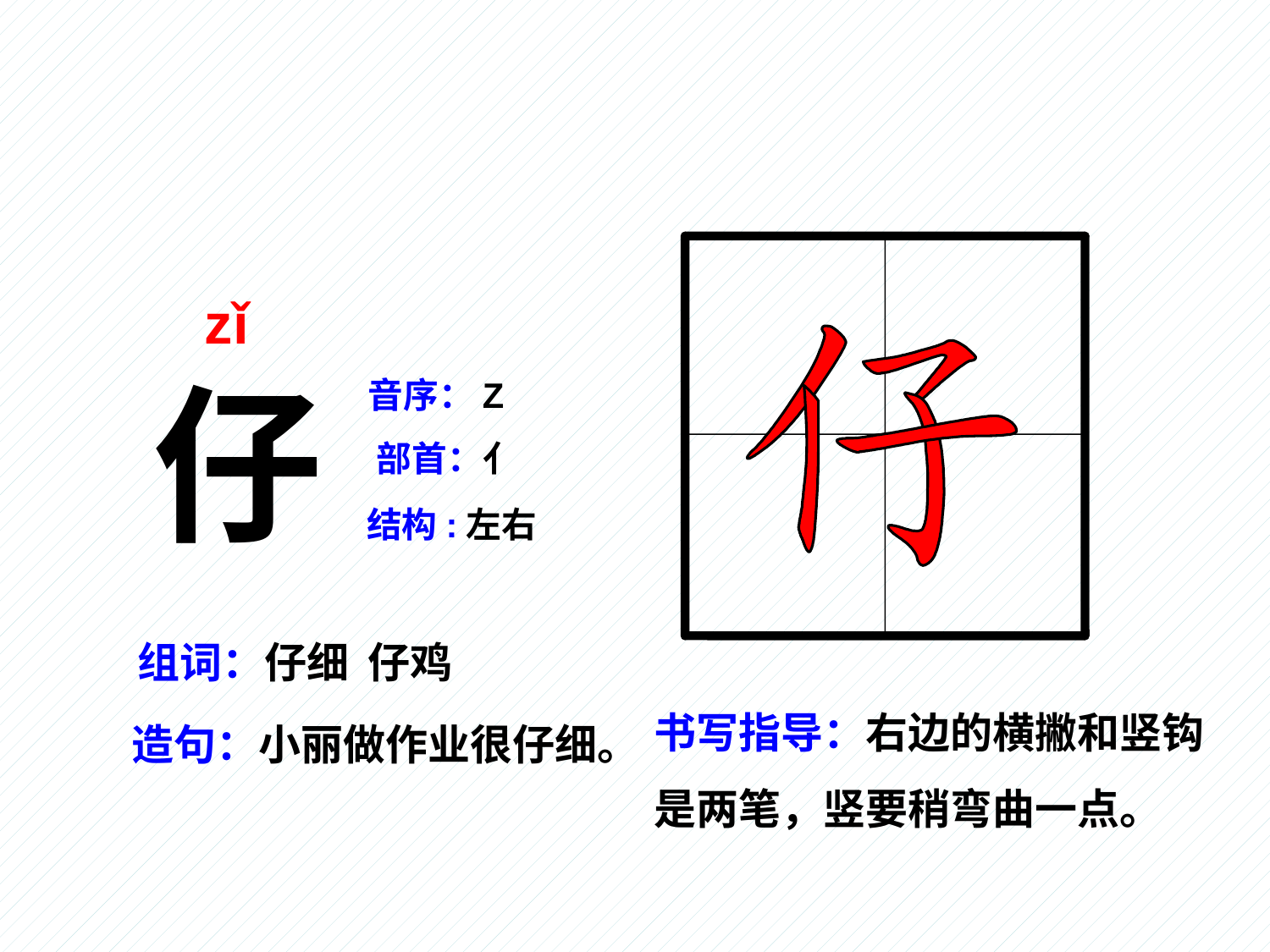

zǐ

仔
音序：Z

部首：亻
结构:左右
组词：仔细  仔鸡
书写指导：右边的横撇和竖钩是两笔，竖要稍弯曲一点。
造句：小丽做作业很仔细。